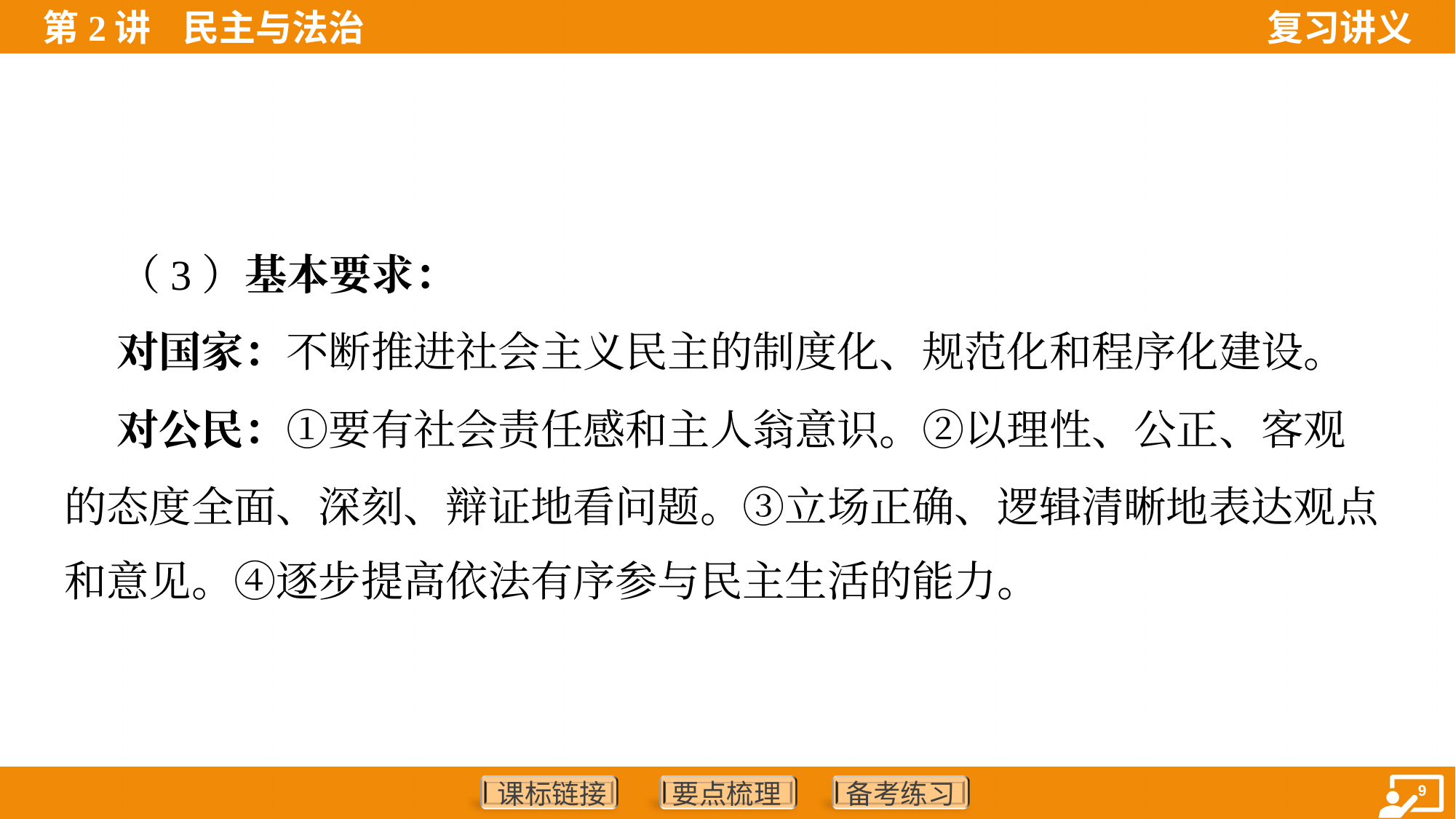

（3）基本要求：
    对国家：不断推进社会主义民主的制度化、规范化和程序化建设。
    对公民：①要有社会责任感和主人翁意识。②以理性、公正、客观
的态度全面、深刻、辩证地看问题。③立场正确、逻辑清晰地表达观点
和意见。④逐步提高依法有序参与民主生活的能力。